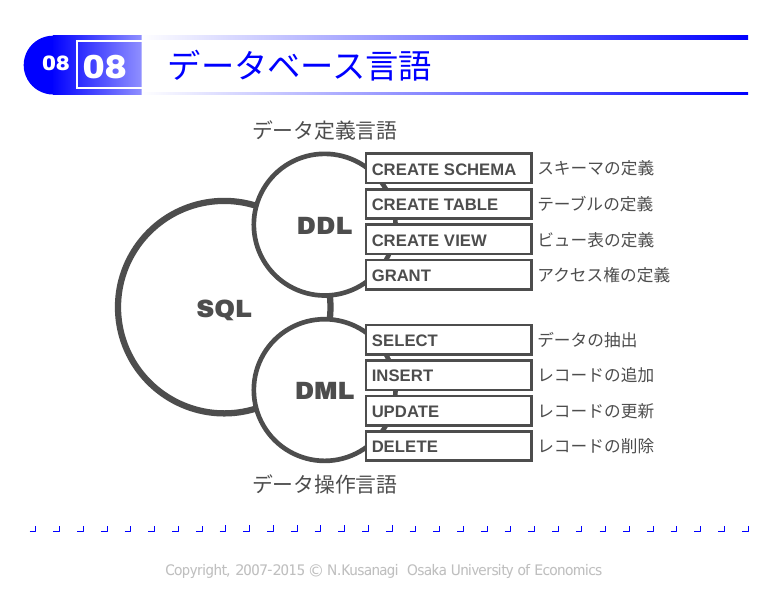

# 08   データベース言語
データ定義言語
スキーマの定義
DDL
CREATE SCHEMA
テーブルの定義
CREATE TABLE
SQL
CREATE VIEW
ビュー表の定義
GRANT
アクセス権の定義
DML
データの抽出
SELECT
レコードの追加
INSERT
レコードの更新
UPDATE
レコードの削除
DELETE
データ操作言語